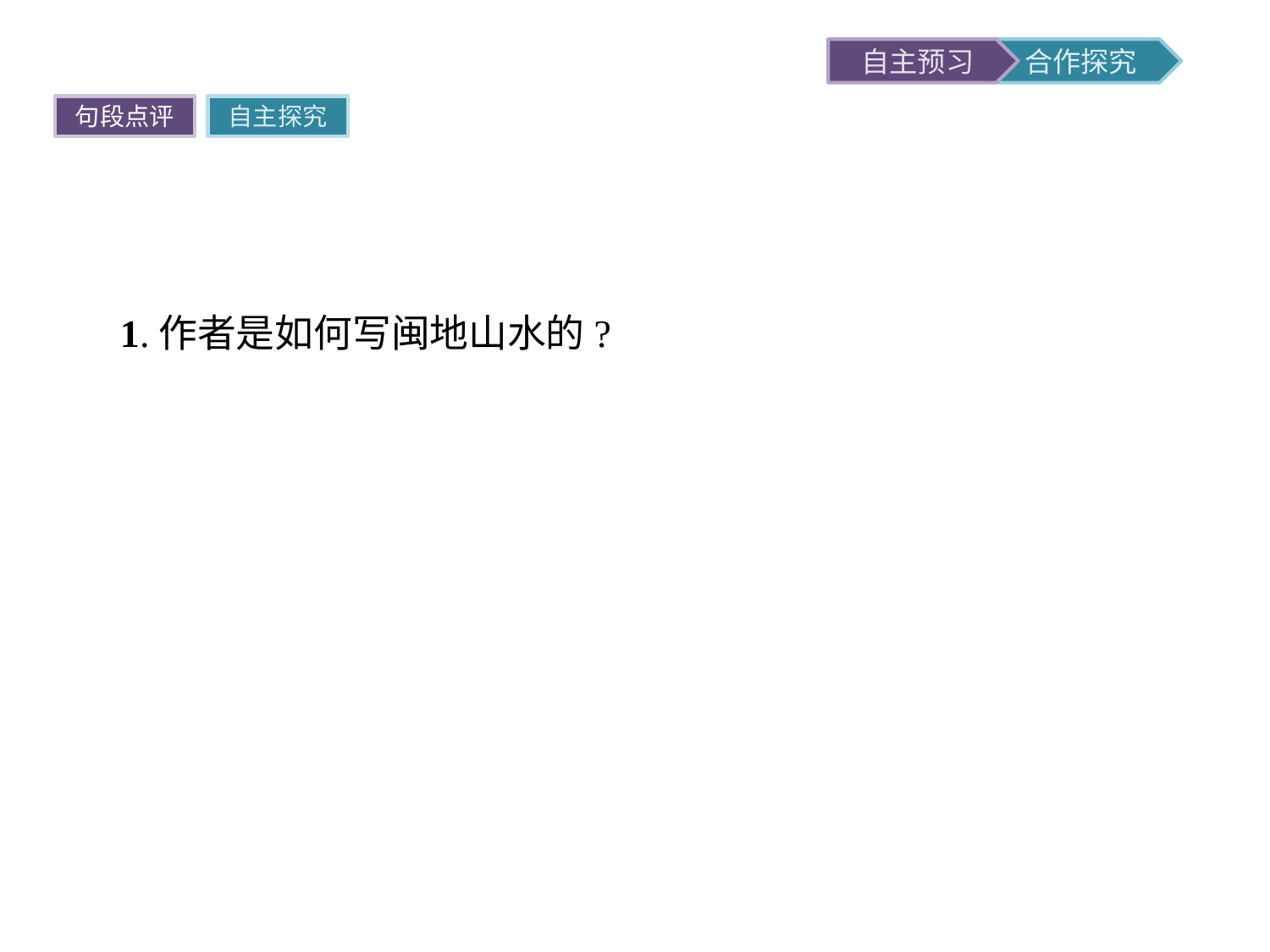

句段点评
自主探究
1.作者是如何写闽地山水的?
提示首先,抓住闽地山水奇险的特征,采用正面描写和侧面描写相结合的方式细加描摹。(1)先写山之险。作者把山和路结合起来写,以山路之狭长来衬托群山之连绵不断。写行人的艰难行进,更加衬托山路的奇险。(2)再写水之险。作者先写水的千姿百态,然后勾勒了一个行船的惊险场景,最后用人不敢行舟再一次强调水之险。其次,大量运用比喻、排比、夸张等修辞手法。